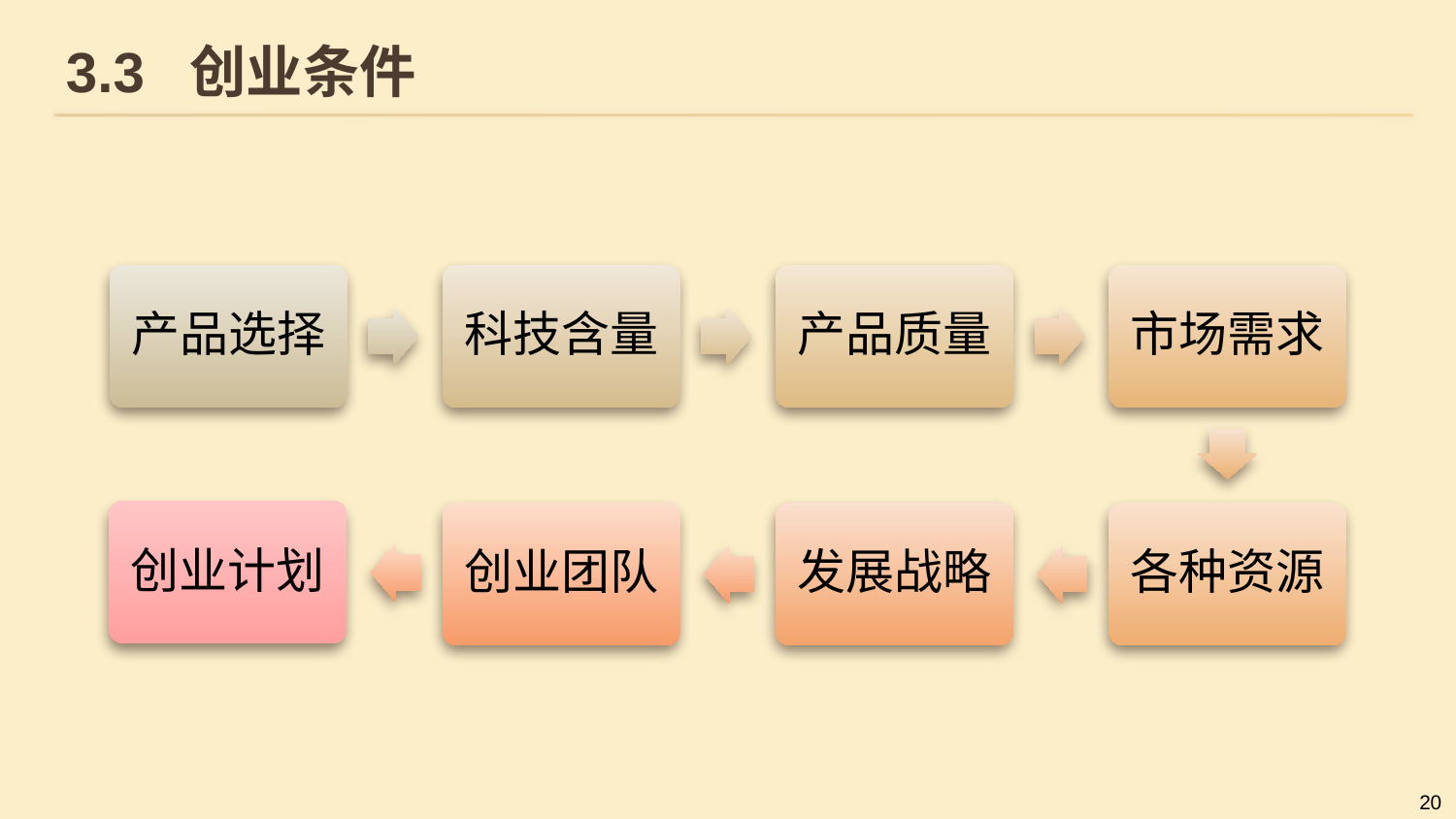

# 3.3  创业条件
产品选择
科技含量
产品质量
市场需求

创业团队
发展战略
各种资源

创业计划

20